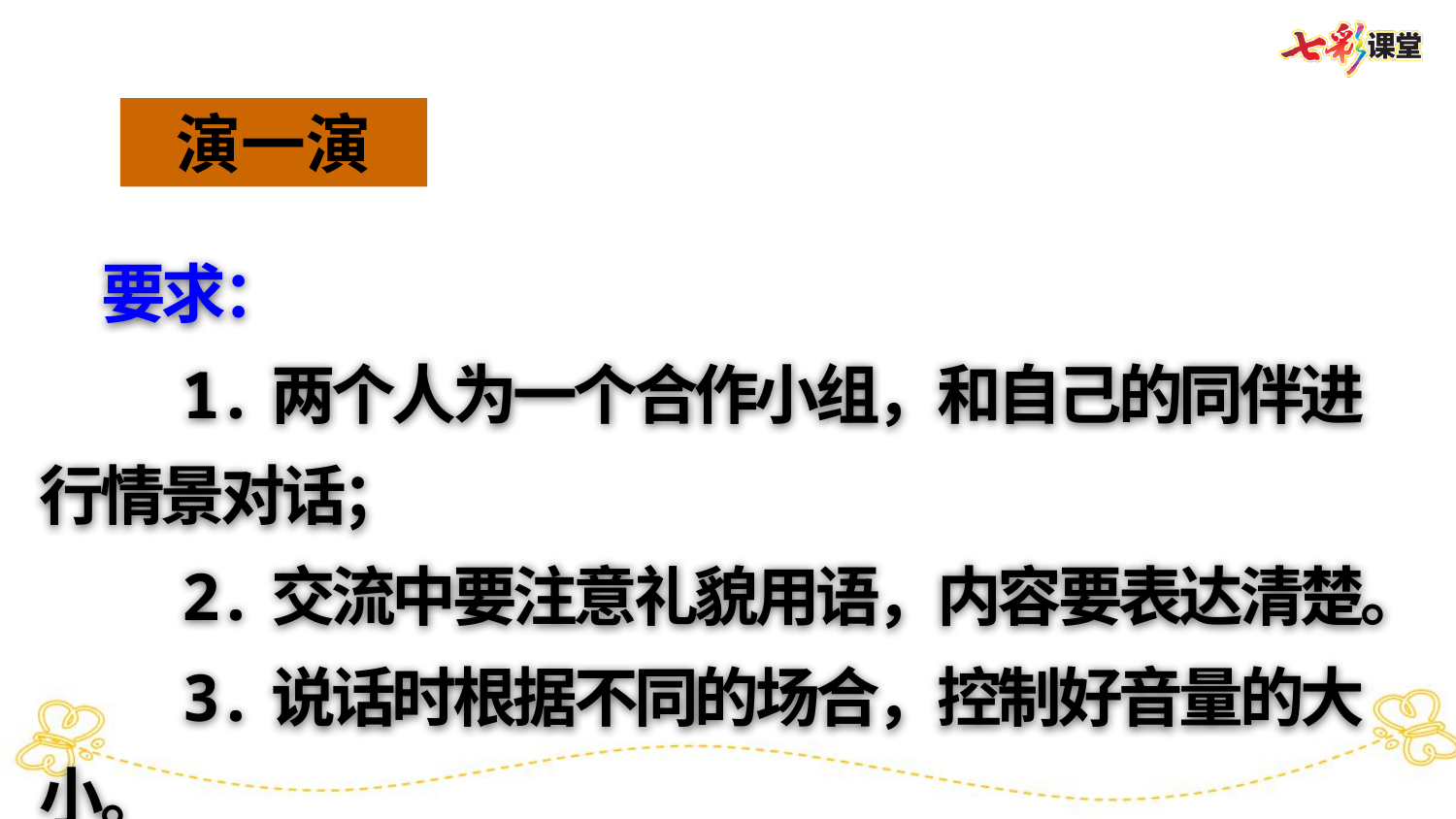

演一演
    要求：
    1.两个人为一个合作小组，和自己的同伴进行情景对话；
    2.交流中要注意礼貌用语，内容要表达清楚。
    3.说话时根据不同的场合，控制好音量的大小。